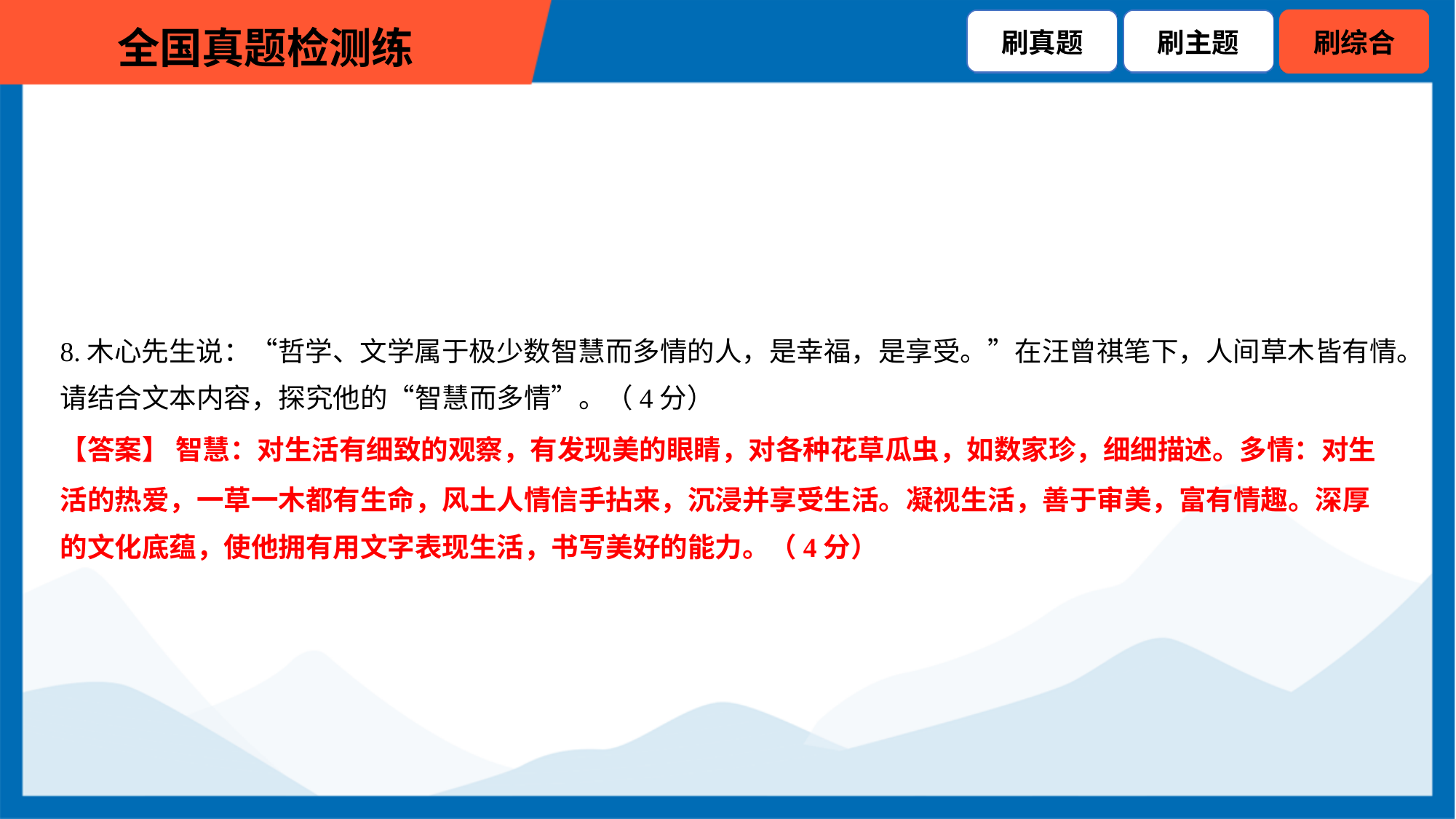

8.木心先生说：“哲学、文学属于极少数智慧而多情的人，是幸福，是享受。”在汪曾祺笔下，人间草木皆有情。
请结合文本内容，探究他的“智慧而多情”。（4分）
【答案】 智慧：对生活有细致的观察，有发现美的眼睛，对各种花草瓜虫，如数家珍，细细描述。多情：对生
活的热爱，一草一木都有生命，风土人情信手拈来，沉浸并享受生活。凝视生活，善于审美，富有情趣。深厚
的文化底蕴，使他拥有用文字表现生活，书写美好的能力。（4分）